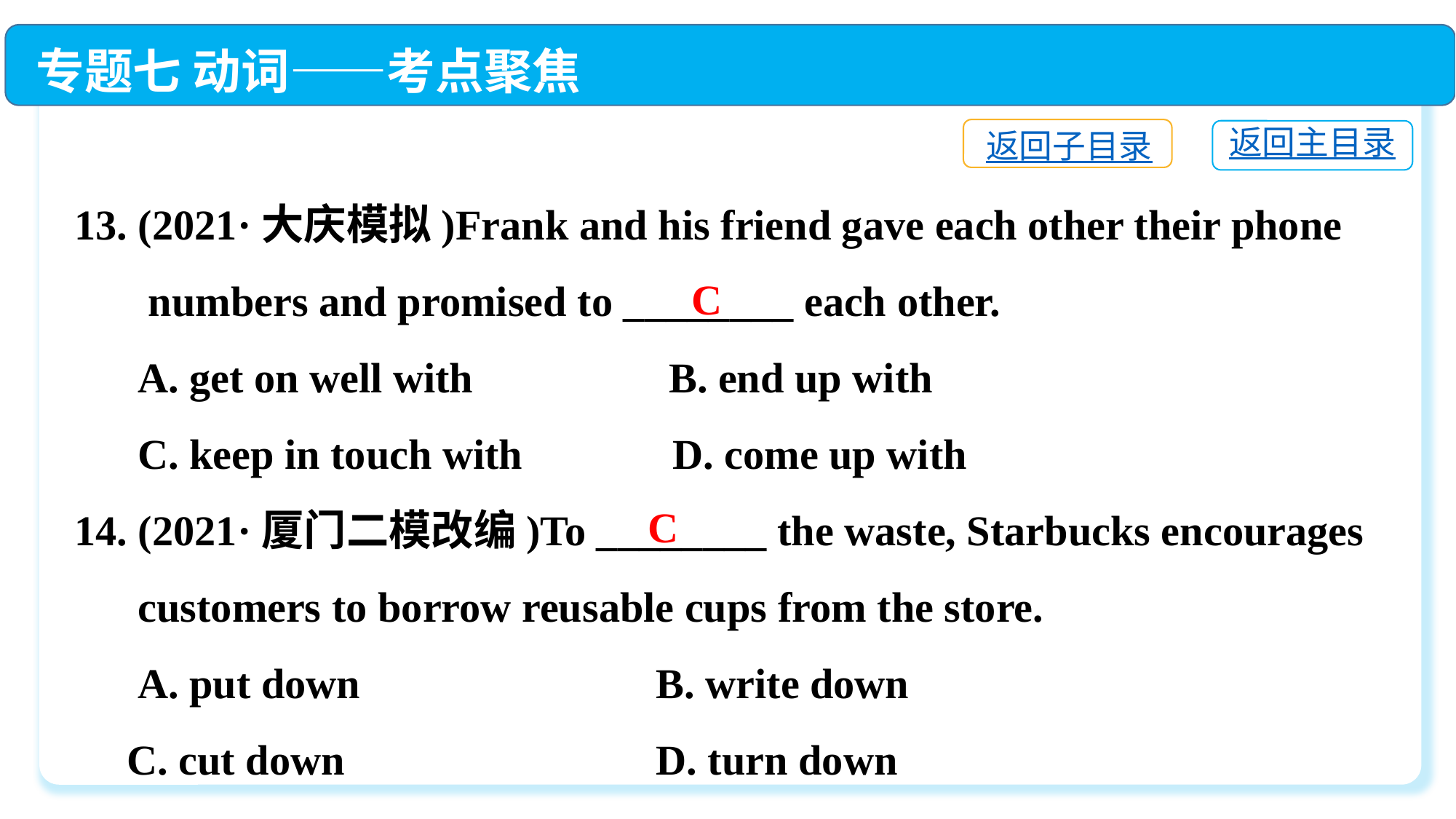

专题七 动词——考点聚焦

返回子目录
返回主目录
13. (2021·大庆模拟)Frank and his friend gave each other their phone
       numbers and promised to ________ each other.
      A. get on well with	               B. end up with
      C. keep in touch with	     D. come up with
14. (2021·厦门二模改编)To ________ the waste, Starbucks encourages
      customers to borrow reusable cups from the store.
      A. put down　 	              B. write down
     C. cut down　　	              D. turn down

C
C